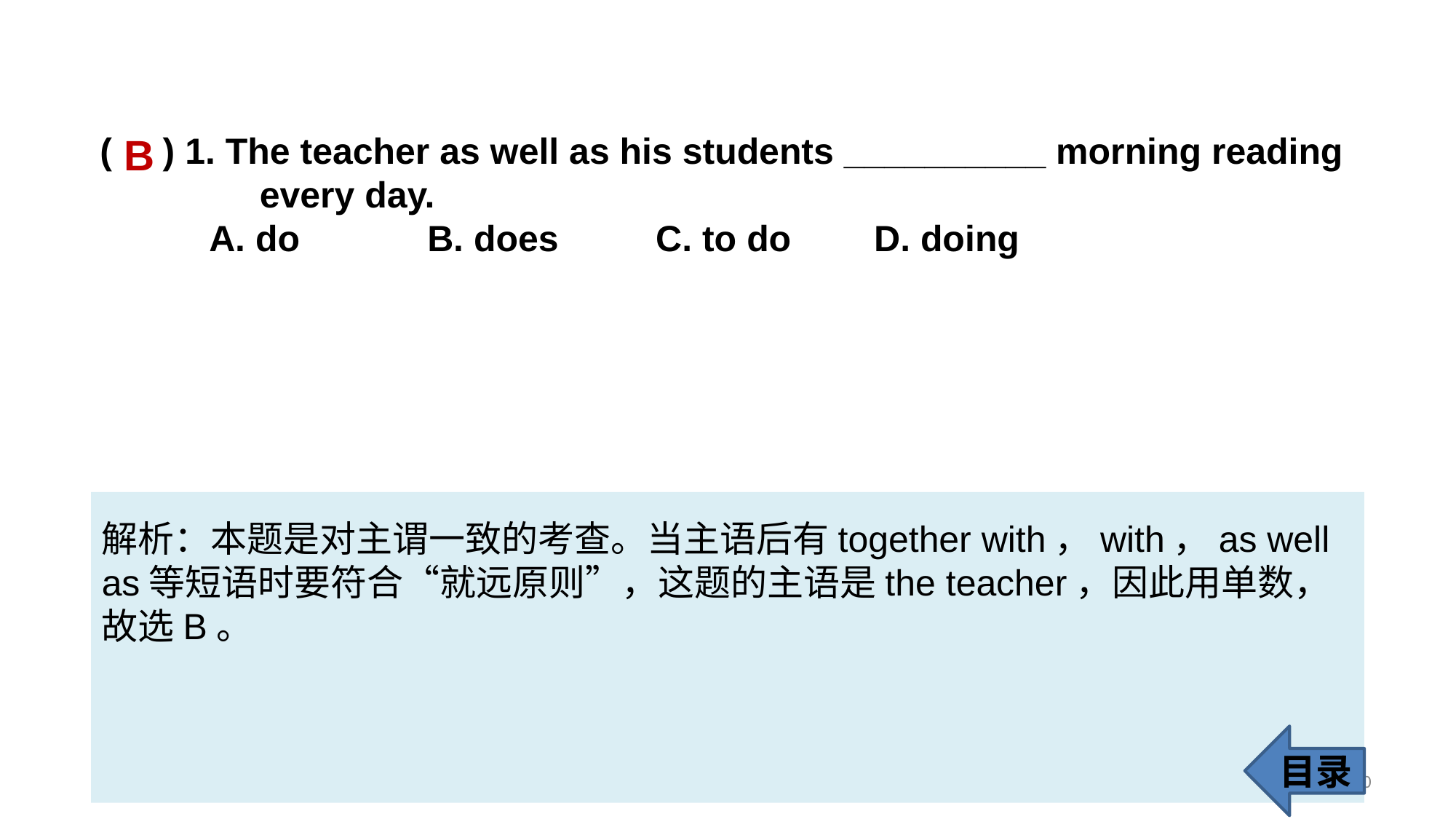

(     ) 1. The teacher as well as his students __________ morning reading 	 	     every day.
	A. do 		B. does	 C. to do	 D. doing
B

解析：本题是对主谓一致的考查。当主语后有together with，with，as well as等短语时要符合“就远原则”，这题的主语是the teacher，因此用单数，故选B。
目录
60